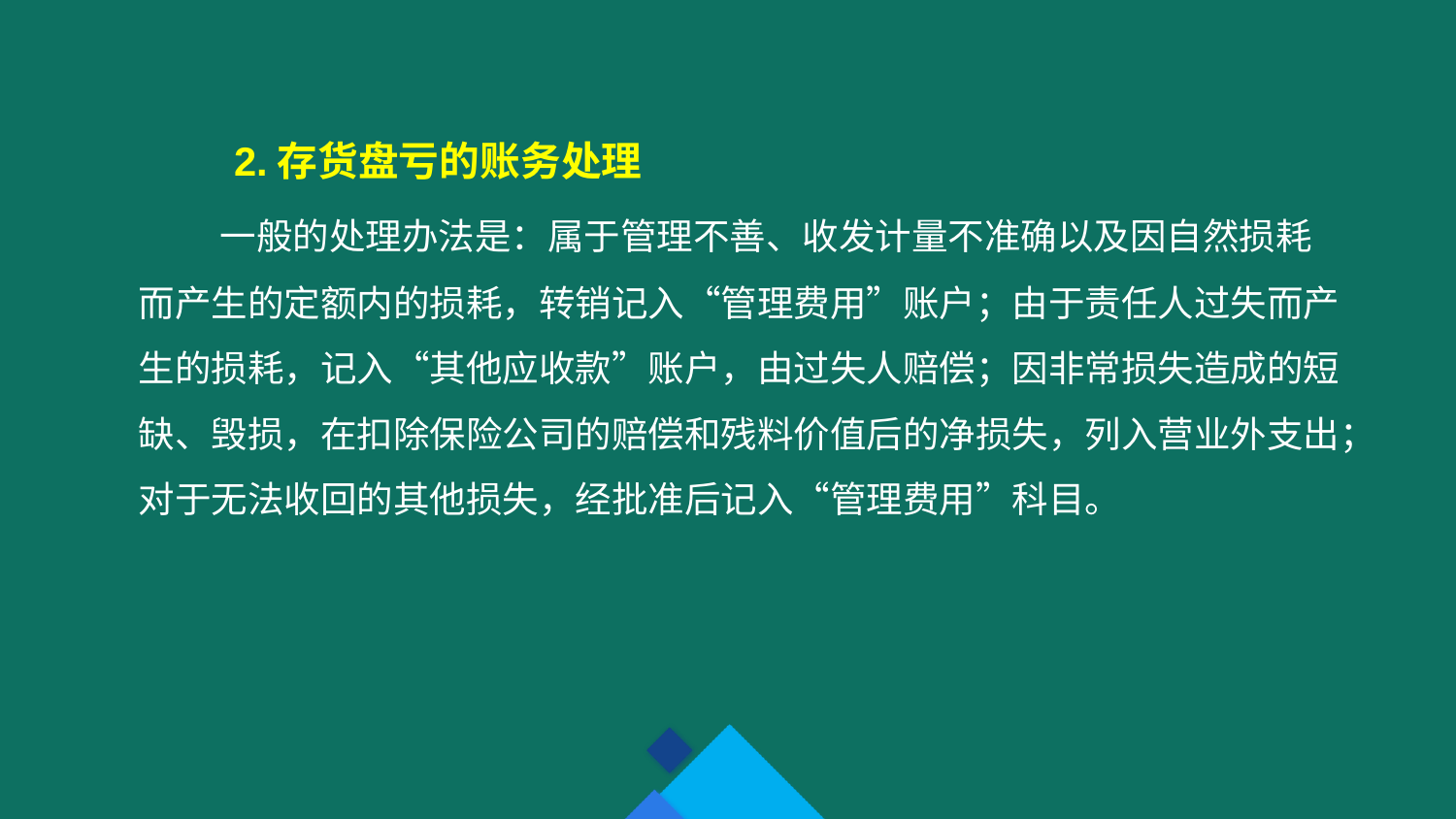

2.存货盘亏的账务处理
        一般的处理办法是：属于管理不善、收发计量不准确以及因自然损耗而产生的定额内的损耗，转销记入“管理费用”账户；由于责任人过失而产生的损耗，记入“其他应收款”账户，由过失人赔偿；因非常损失造成的短缺、毁损，在扣除保险公司的赔偿和残料价值后的净损失，列入营业外支出；对于无法收回的其他损失，经批准后记入“管理费用”科目。